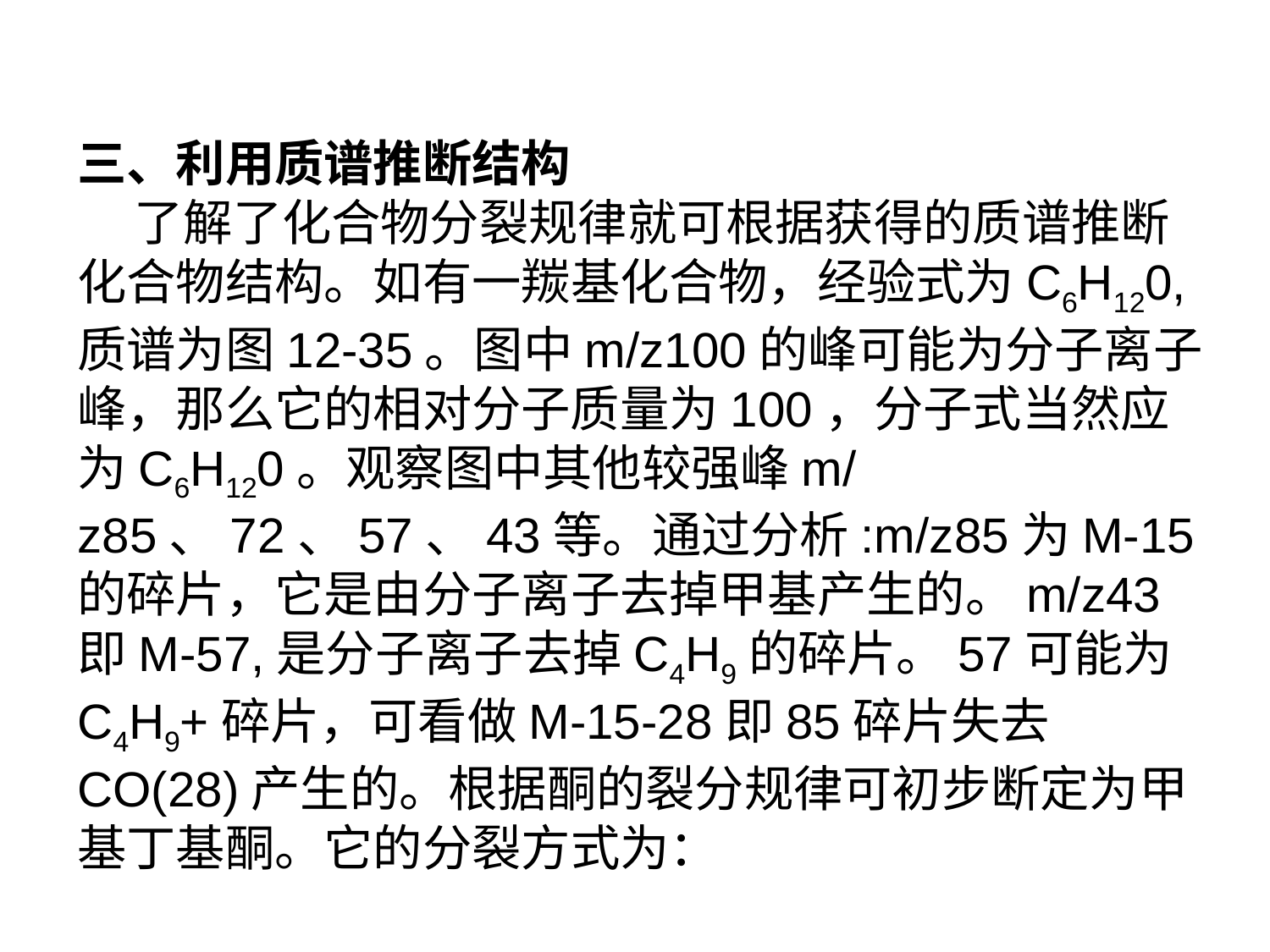

三、利用质谱推断结构
    了解了化合物分裂规律就可根据获得的质谱推断化合物结构。如有一羰基化合物，经验式为C6H120,质谱为图12-35。图中m/z100的峰可能为分子离子峰，那么它的相对分子质量为100，分子式当然应为C6H120。观察图中其他较强峰m/z85、72、57、43等。通过分析:m/z85为M-15的碎片，它是由分子离子去掉甲基产生的。m/z43即M-57,是分子离子去掉C4H9的碎片。57可能为C4H9+碎片，可看做M-15-28即85碎片失去CO(28)产生的。根据酮的裂分规律可初步断定为甲基丁基酮。它的分裂方式为：